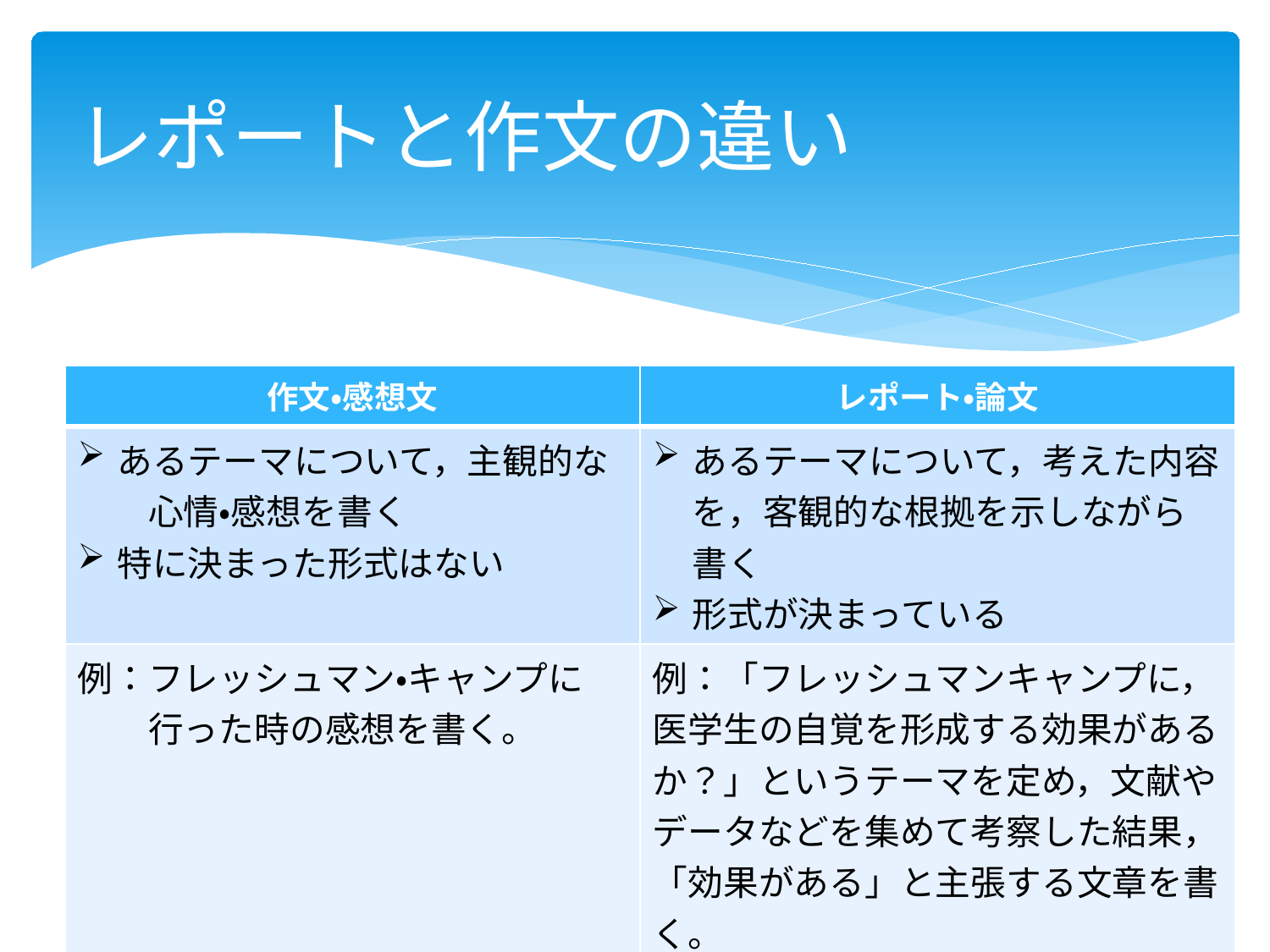

# レポートと作文の違い
| 作文・感想文 | レポート・論文 |
| --- | --- |
| あるテーマについて，主観的な 　　心情・感想を書く 特に決まった形式はない | あるテーマについて，考えた内容を，客観的な根拠を示しながら書く 形式が決まっている |
| 例：フレッシュマン・キャンプに 　　行った時の感想を書く。 | 例：「フレッシュマンキャンプに，医学生の自覚を形成する効果があるか？」というテーマを定め，文献やデータなどを集めて考察した結果，「効果がある」と主張する文章を書く。 |
|  |  |